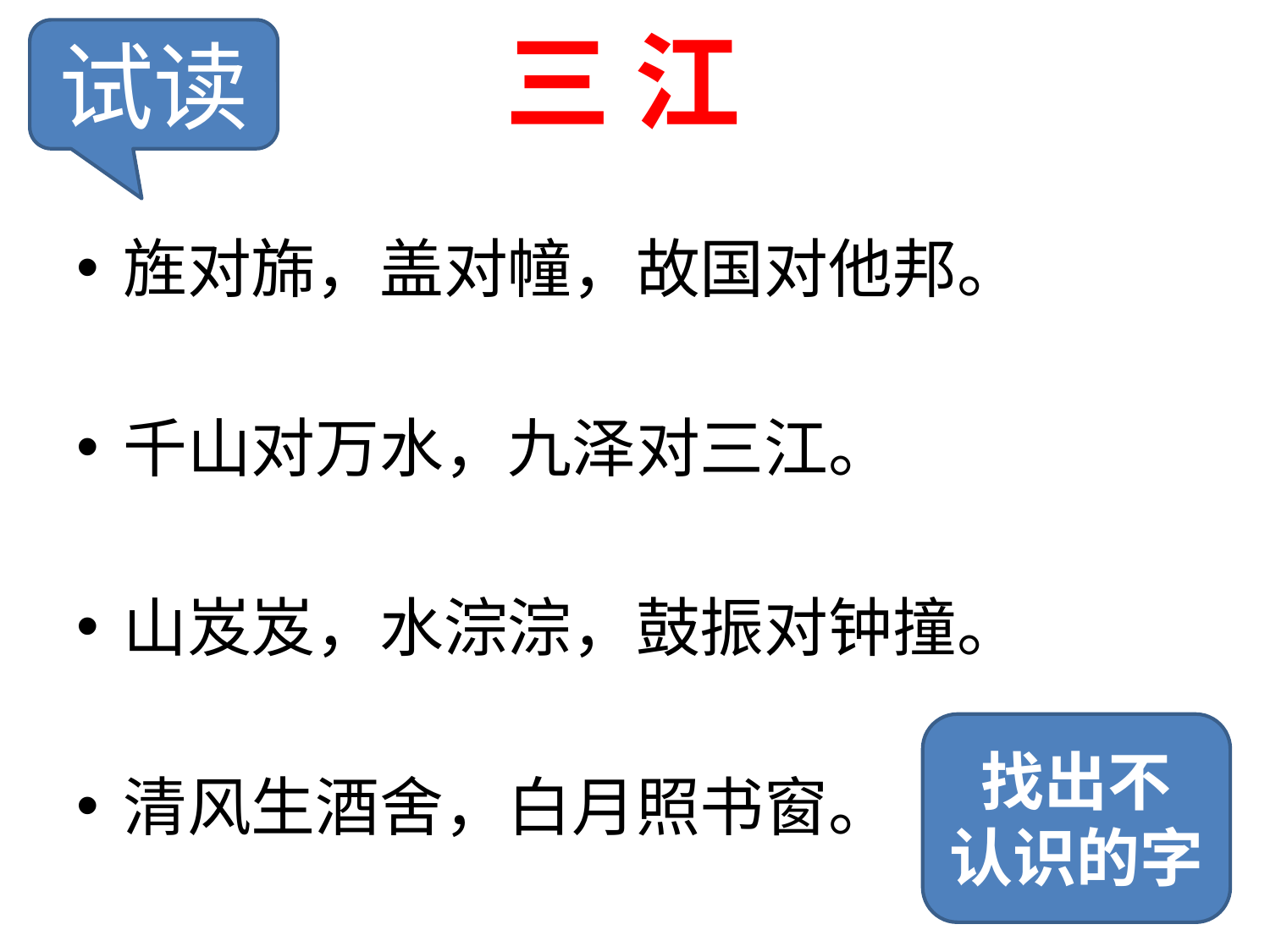

# 三 江
试读
旌对旆，盖对幢，故国对他邦。

千山对万水，九泽对三江。

山岌岌，水淙淙，鼓振对钟撞。

清风生酒舍，白月照书窗。
找出不
认识的字